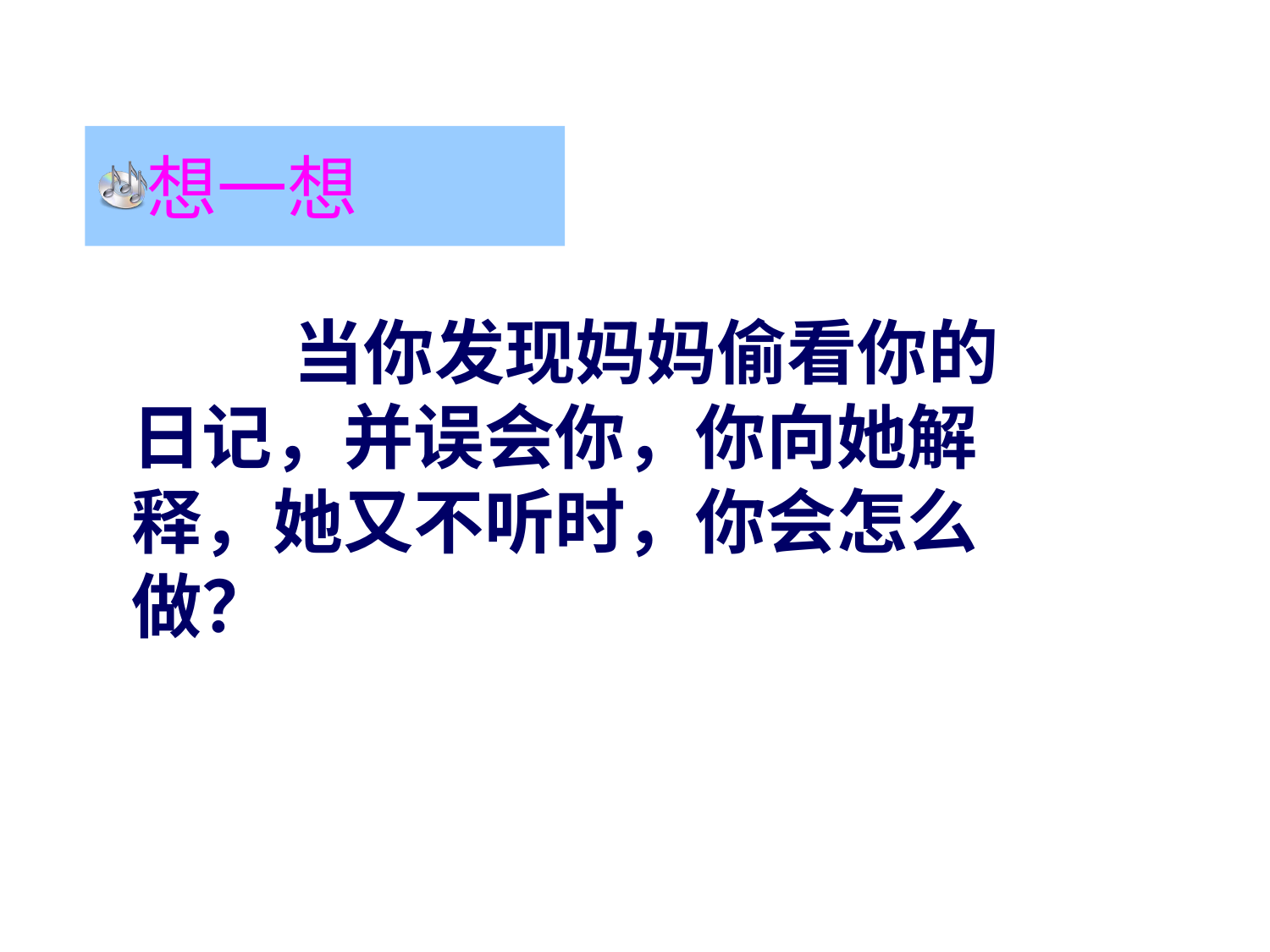

想一想

         当你发现妈妈偷看你的日记，并误会你，你向她解释，她又不听时，你会怎么做？